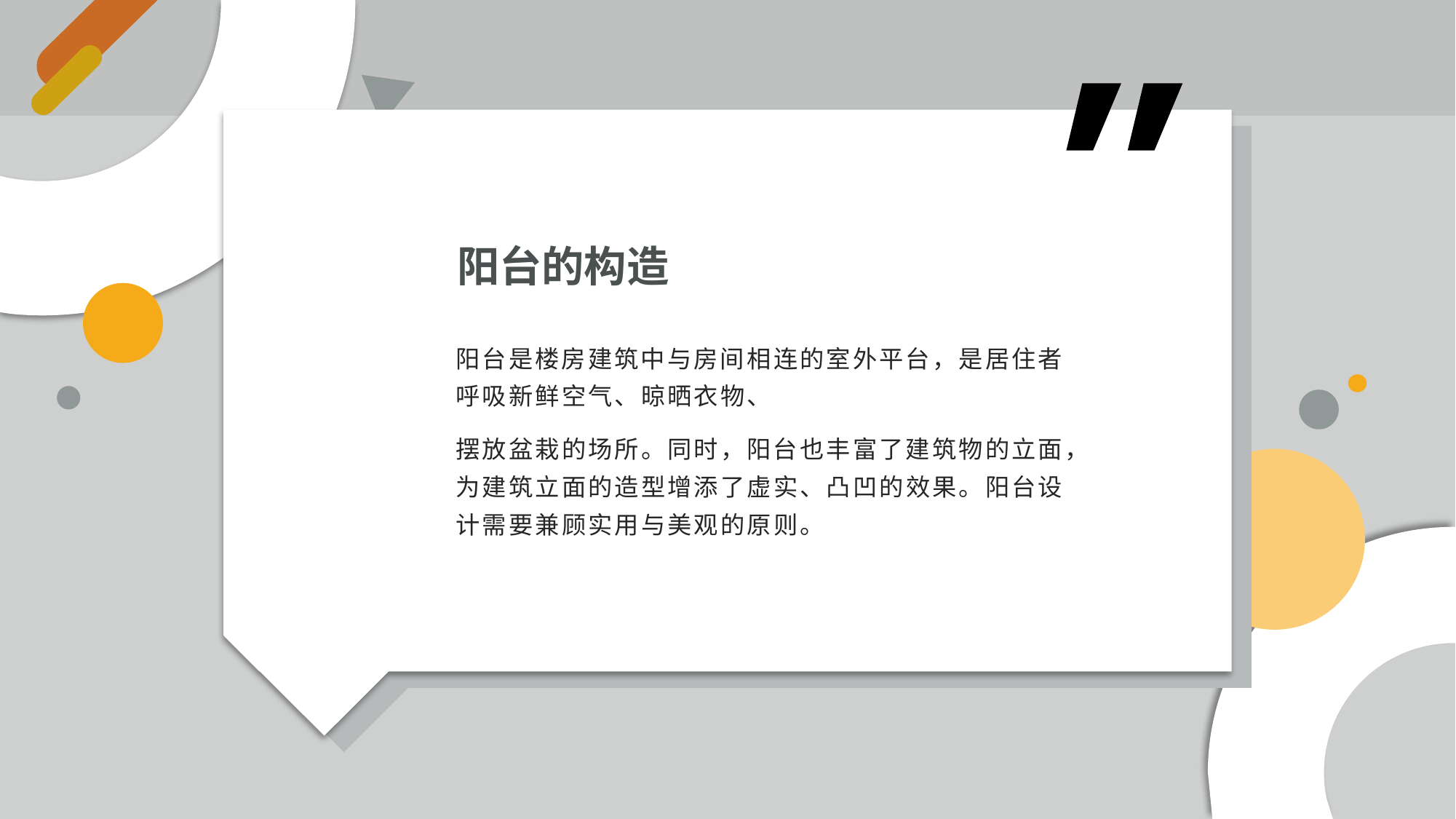

阳台的构造

阳台是楼房建筑中与房间相连的室外平台，是居住者呼吸新鲜空气、晾晒衣物、
摆放盆栽的场所。同时，阳台也丰富了建筑物的立面，为建筑立面的造型增添了虚实、凸凹的效果。阳台设计需要兼顾实用与美观的原则。